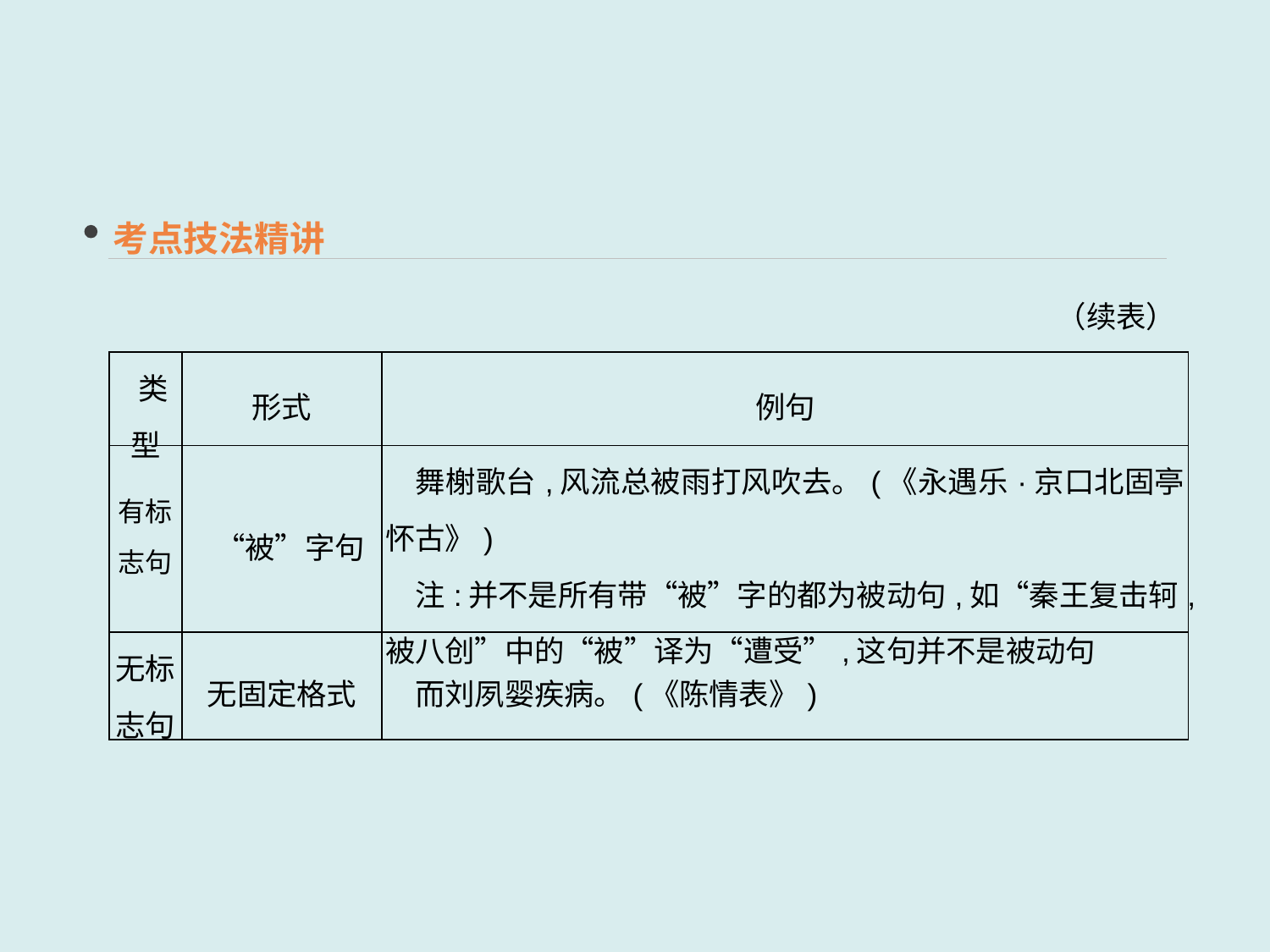

考点技法精讲

（续表）

| 类型 | 形式 | 例句 |
| --- | --- | --- |
| 有标 志句 | “被”字句 | 舞榭歌台,风流总被雨打风吹去。(《永遇乐·京口北固亭怀古》) 　注:并不是所有带“被”字的都为被动句,如“秦王复击轲,被八创”中的“被”译为“遭受”,这句并不是被动句 |
| 无标 志句 | 无固定格式 | 而刘夙婴疾病。(《陈情表》) |